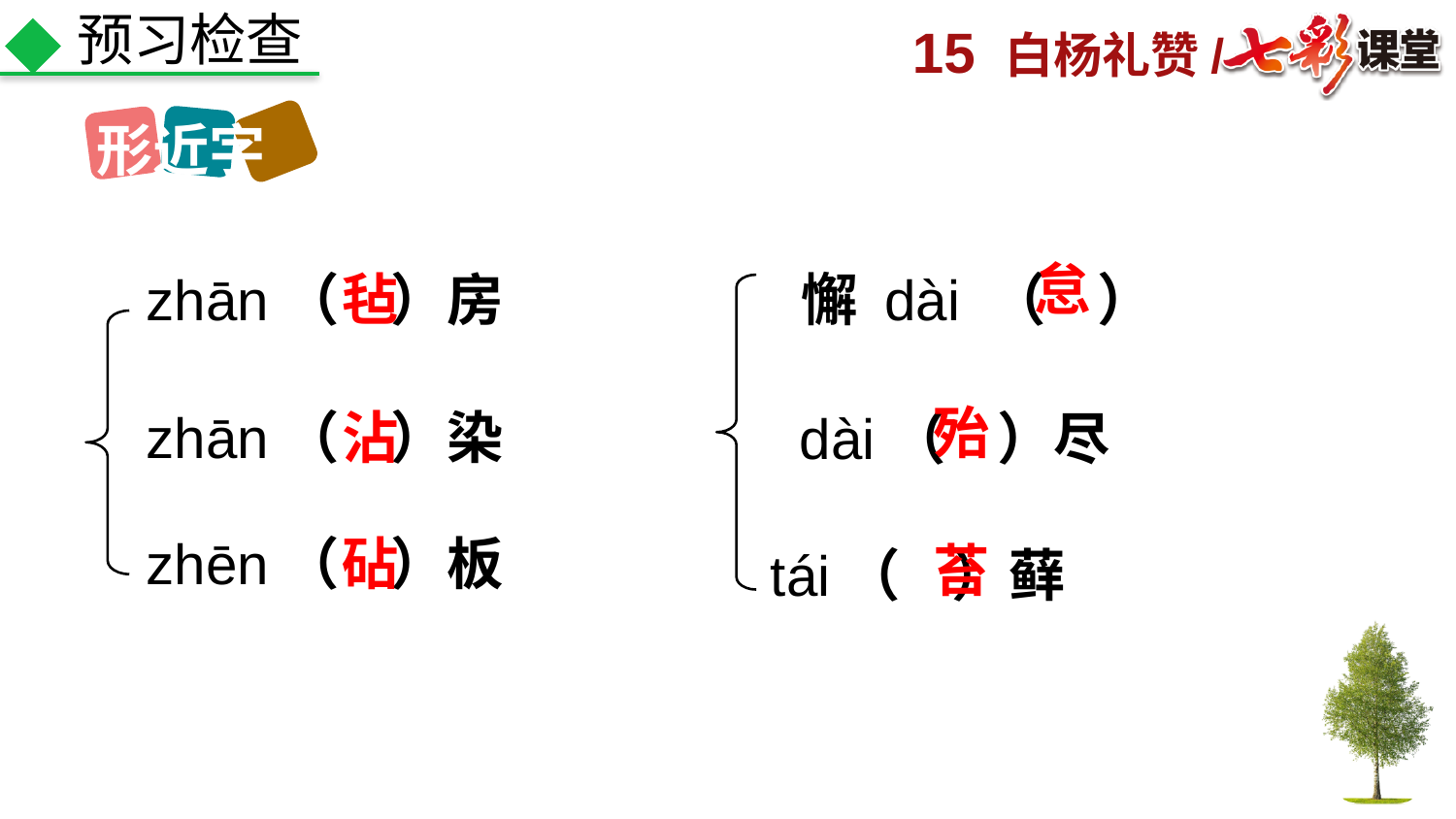

预习检查

形近字

怠
zhān（    ）房
毡
懈 dài （    ）

殆
zhān（    ）染
沾
dài（    ）尽
zhēn（    ）板
砧
苔
tái（    ）藓